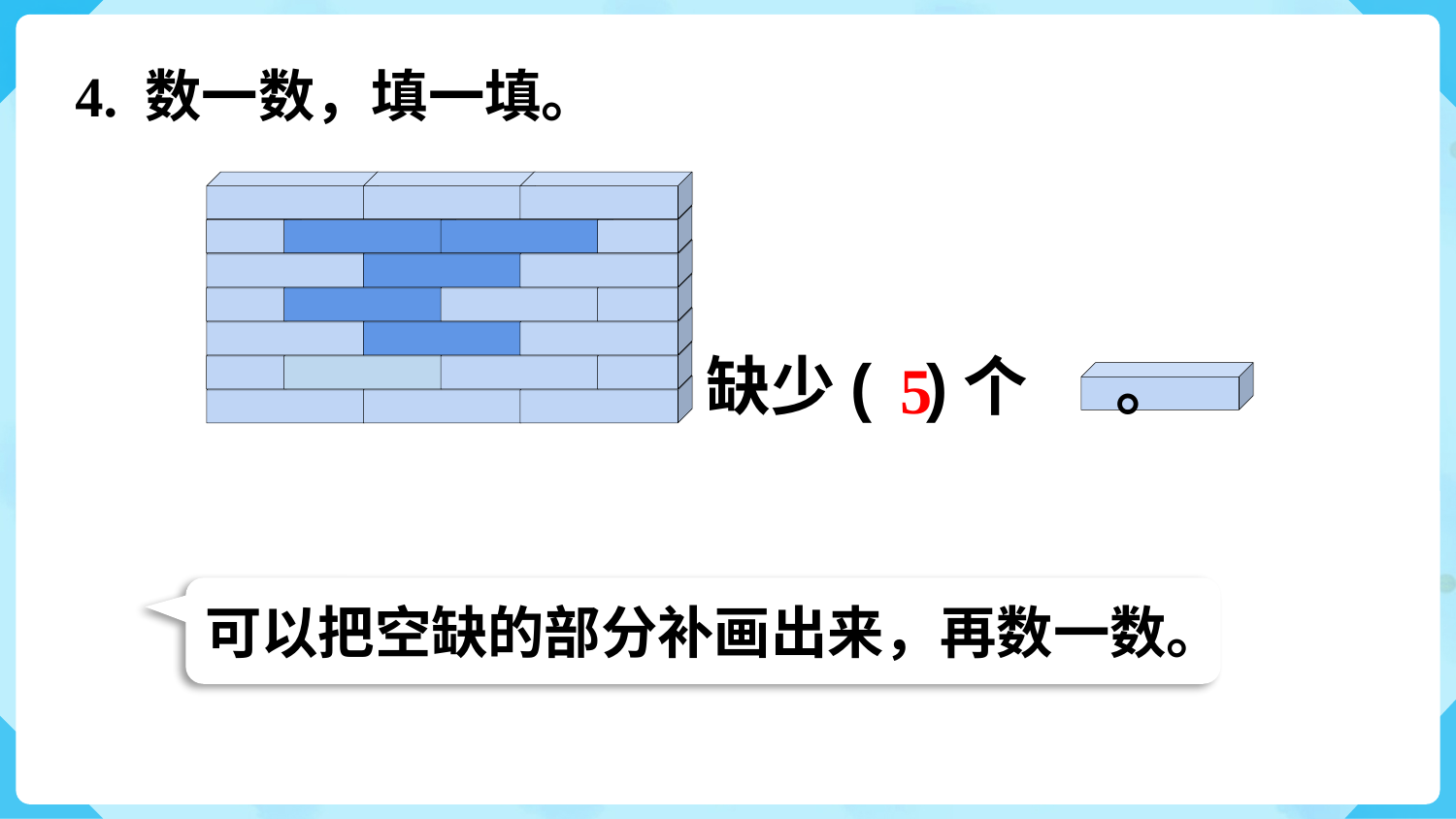

4. 数一数，填一填。

缺少(   )个      。

5

可以把空缺的部分补画出来，再数一数。